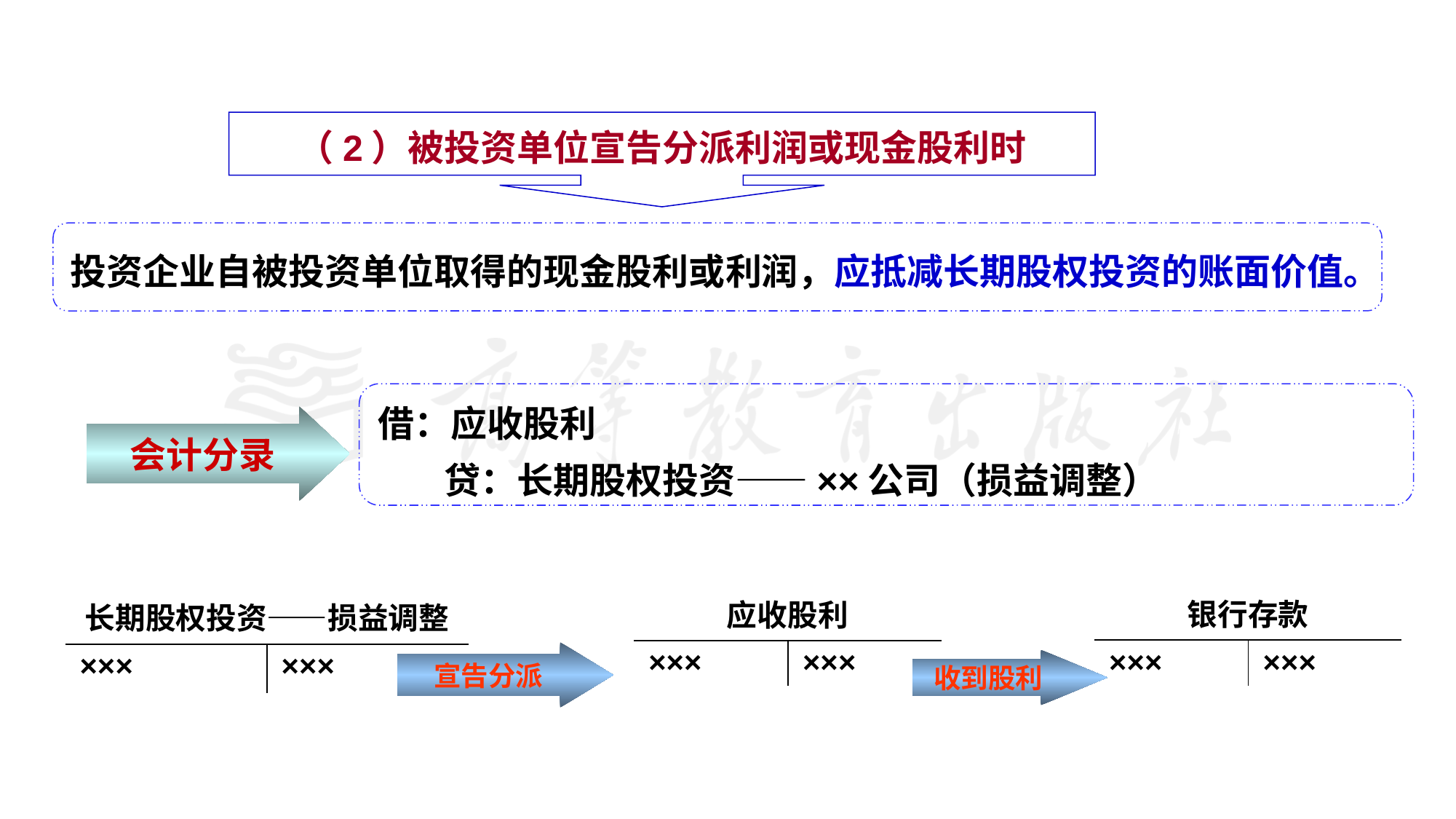

（2）被投资单位宣告分派利润或现金股利时
投资企业自被投资单位取得的现金股利或利润，应抵减长期股权投资的账面价值。
借：应收股利
       贷：长期股权投资——××公司（损益调整）
会计分录
| 银行存款 |  |
| --- | --- |
| ××× | ××× |
| 应收股利 |  |
| --- | --- |
| ××× | ××× |
| 长期股权投资——损益调整 |  |
| --- | --- |
| ××× | ××× |
宣告分派
收到股利